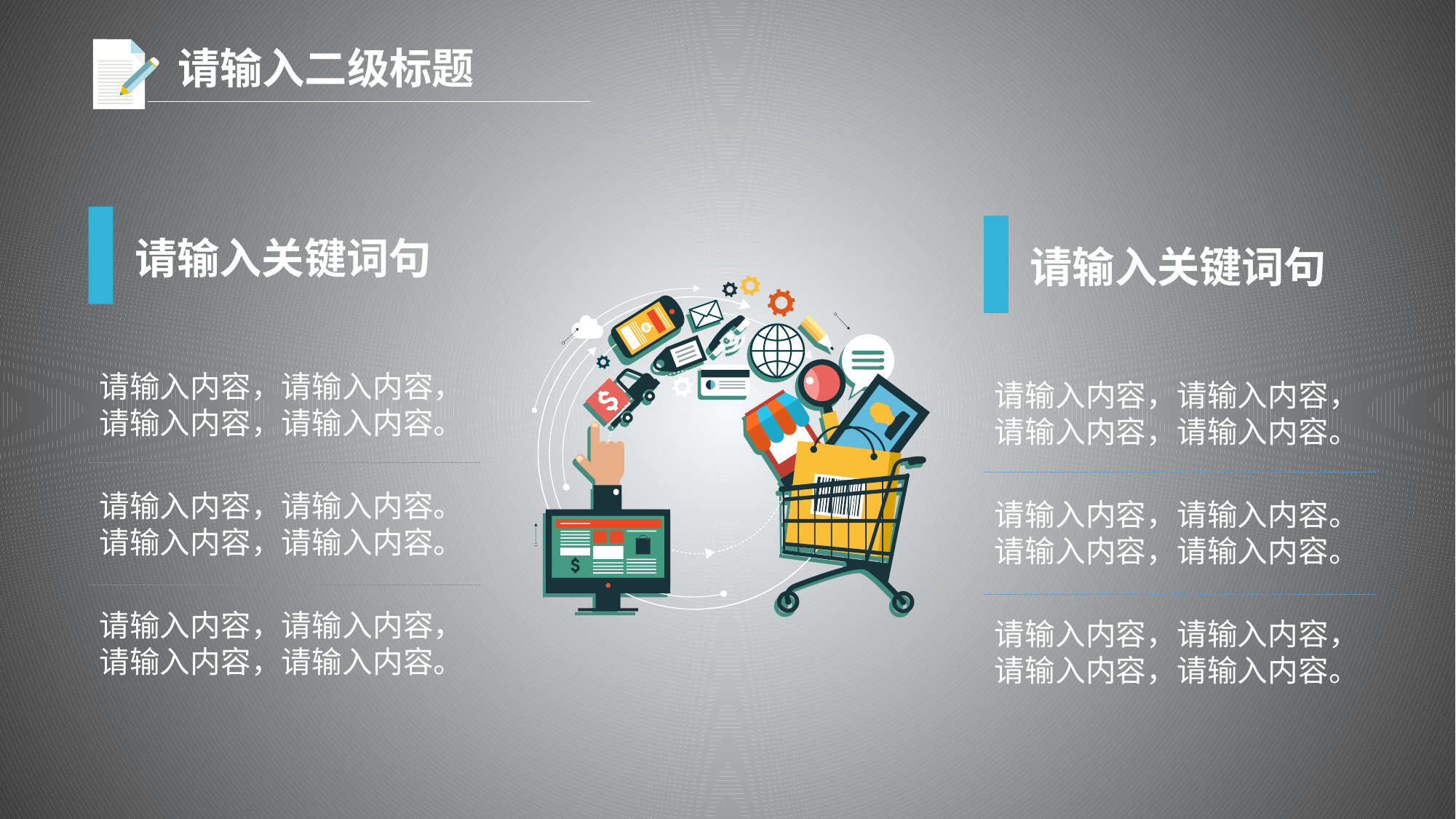

请输入二级标题

请输入关键词句

请输入关键词句

请输入内容，请输入内容，请输入内容，请输入内容。
请输入内容，请输入内容，请输入内容，请输入内容。
请输入内容，请输入内容。请输入内容，请输入内容。
请输入内容，请输入内容。请输入内容，请输入内容。
请输入内容，请输入内容，请输入内容，请输入内容。
请输入内容，请输入内容，请输入内容，请输入内容。